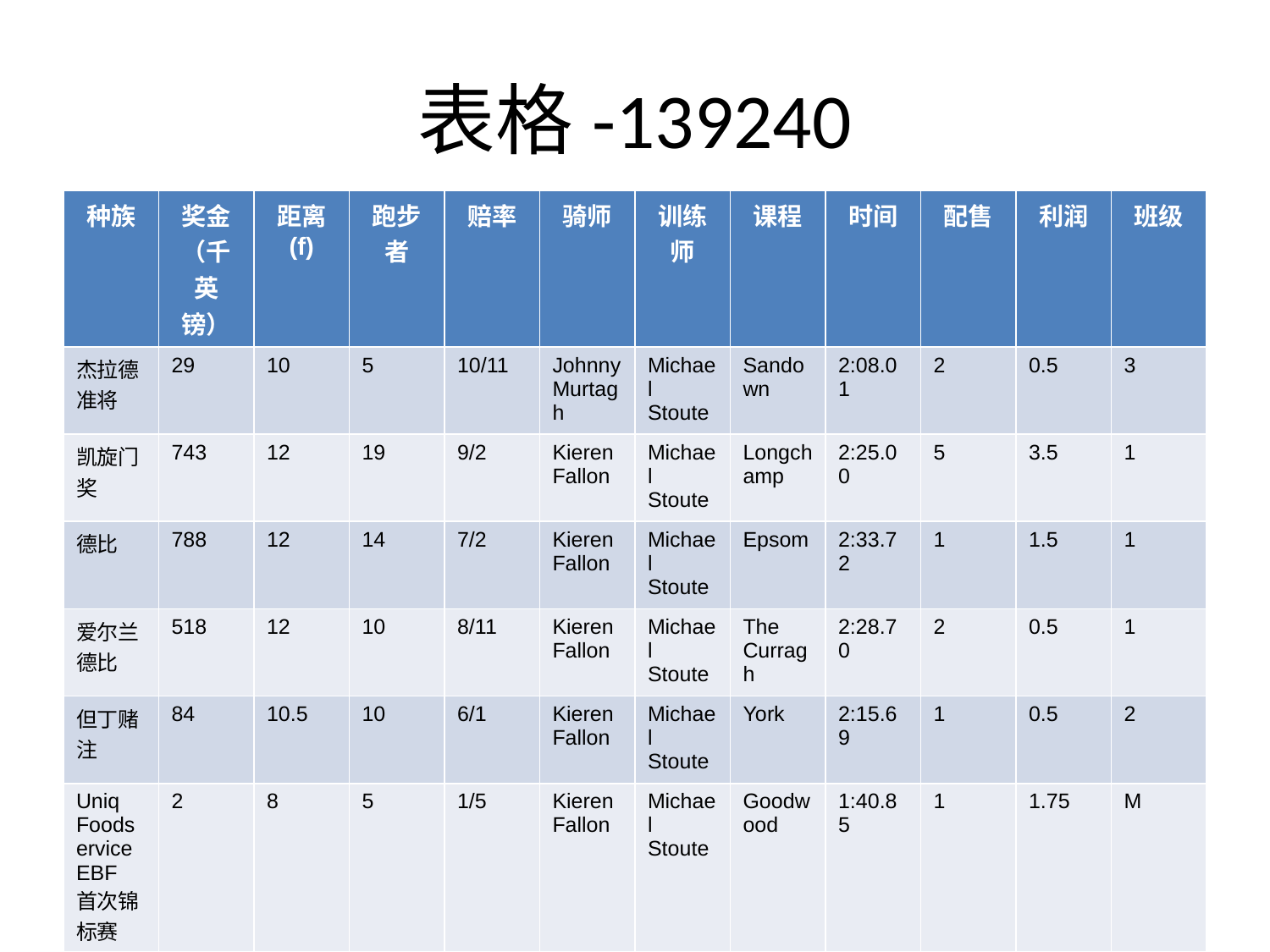

# 表格-139240
| 种族 | 奖金（千英镑） | 距离 (f) | 跑步者 | 赔率 | 骑师 | 训练师 | 课程 | 时间 | 配售 | 利润 | 班级 |
| --- | --- | --- | --- | --- | --- | --- | --- | --- | --- | --- | --- |
| 杰拉德准将 | 29 | 10 | 5 | 10/11 | Johnny Murtagh | Michael Stoute | Sandown | 2:08.01 | 2 | 0.5 | 3 |
| 凯旋门奖 | 743 | 12 | 19 | 9/2 | Kieren Fallon | Michael Stoute | Longchamp | 2:25.00 | 5 | 3.5 | 1 |
| 德比 | 788 | 12 | 14 | 7/2 | Kieren Fallon | Michael Stoute | Epsom | 2:33.72 | 1 | 1.5 | 1 |
| 爱尔兰德比 | 518 | 12 | 10 | 8/11 | Kieren Fallon | Michael Stoute | The Curragh | 2:28.70 | 2 | 0.5 | 1 |
| 但丁赌注 | 84 | 10.5 | 10 | 6/1 | Kieren Fallon | Michael Stoute | York | 2:15.69 | 1 | 0.5 | 2 |
| Uniq Foodservice EBF 首次锦标赛 | 2 | 8 | 5 | 1/5 | Kieren Fallon | Michael Stoute | Goodwood | 1:40.85 | 1 | 1.75 | M |
| 起搏器 EBF 首次锦标赛 | 6 | 7 | 14 | 5/1 | Kieren Fallon | Michael Stoute | Sandown | 1:34.75 | 2 | Short head | M |